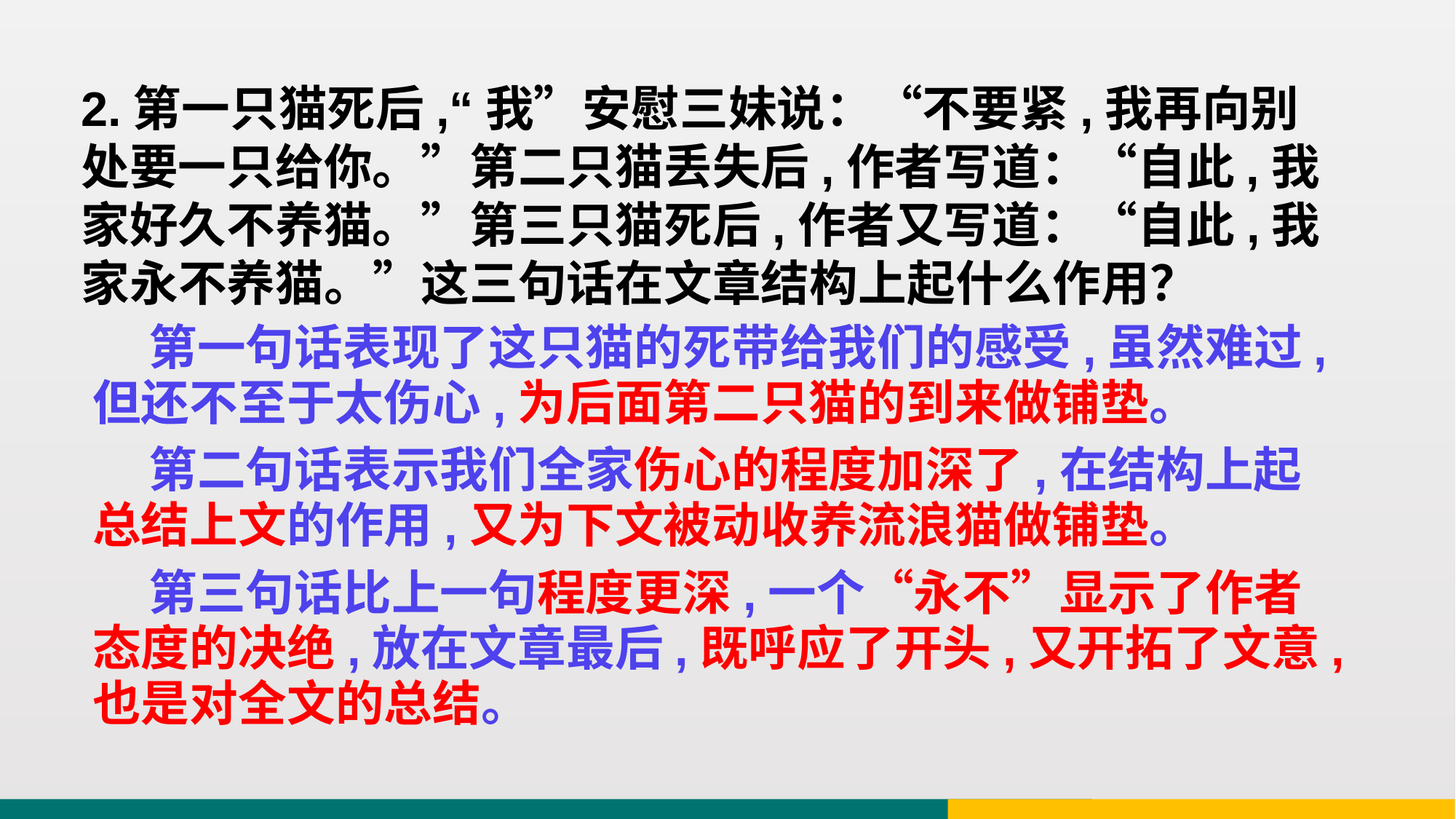

2.第一只猫死后,“我”安慰三妹说：“不要紧,我再向别处要一只给你。”第二只猫丢失后,作者写道：“自此,我家好久不养猫。”第三只猫死后,作者又写道：“自此,我家永不养猫。”这三句话在文章结构上起什么作用？
    第一句话表现了这只猫的死带给我们的感受,虽然难过,但还不至于太伤心,为后面第二只猫的到来做铺垫。
    第二句话表示我们全家伤心的程度加深了,在结构上起总结上文的作用,又为下文被动收养流浪猫做铺垫。
    第三句话比上一句程度更深,一个“永不”显示了作者态度的决绝,放在文章最后,既呼应了开头,又开拓了文意,也是对全文的总结。